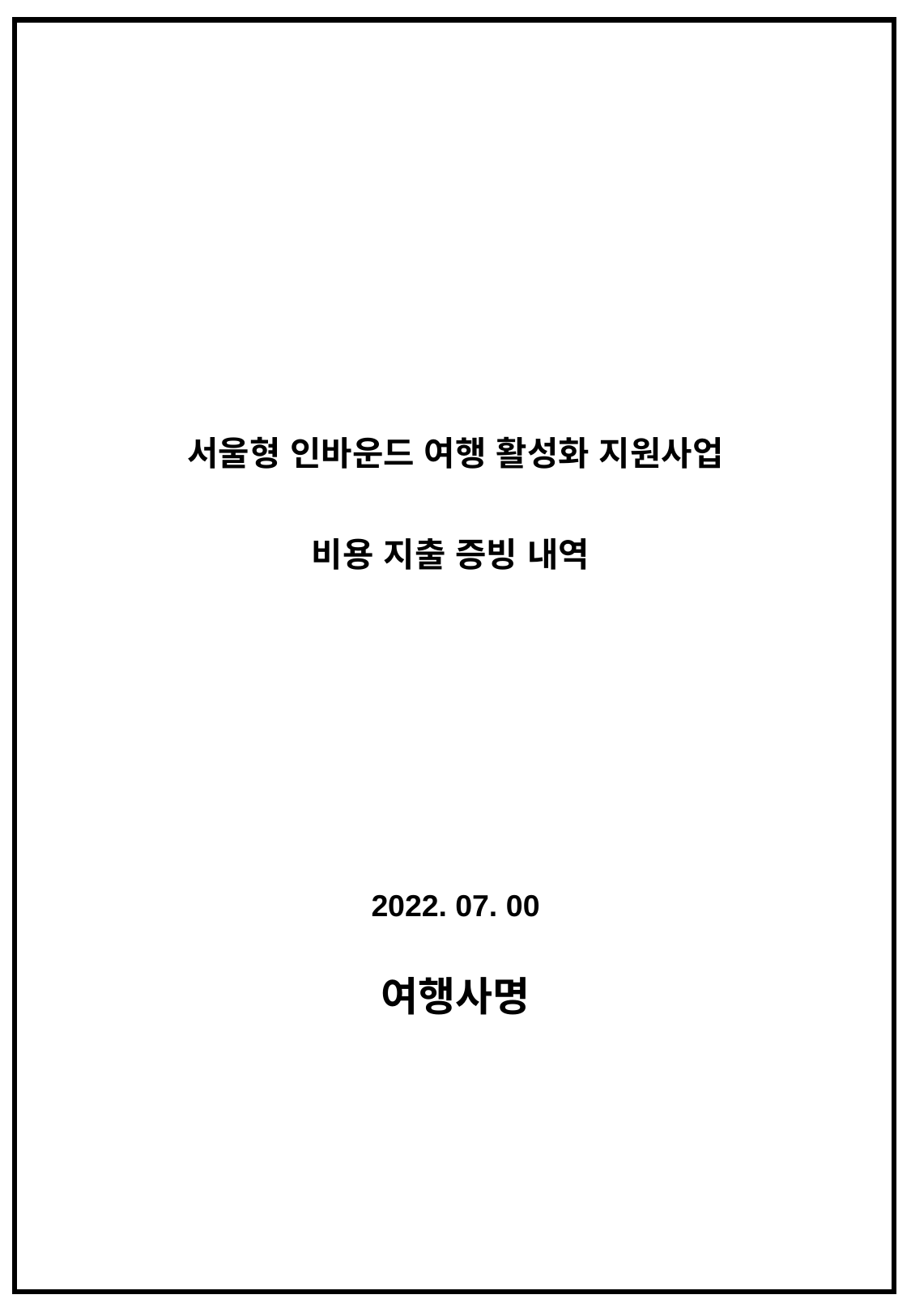

서울형 인바운드 여행 활성화 지원사업
비용 지출 증빙 내역
2022. 07. 00

여행사명